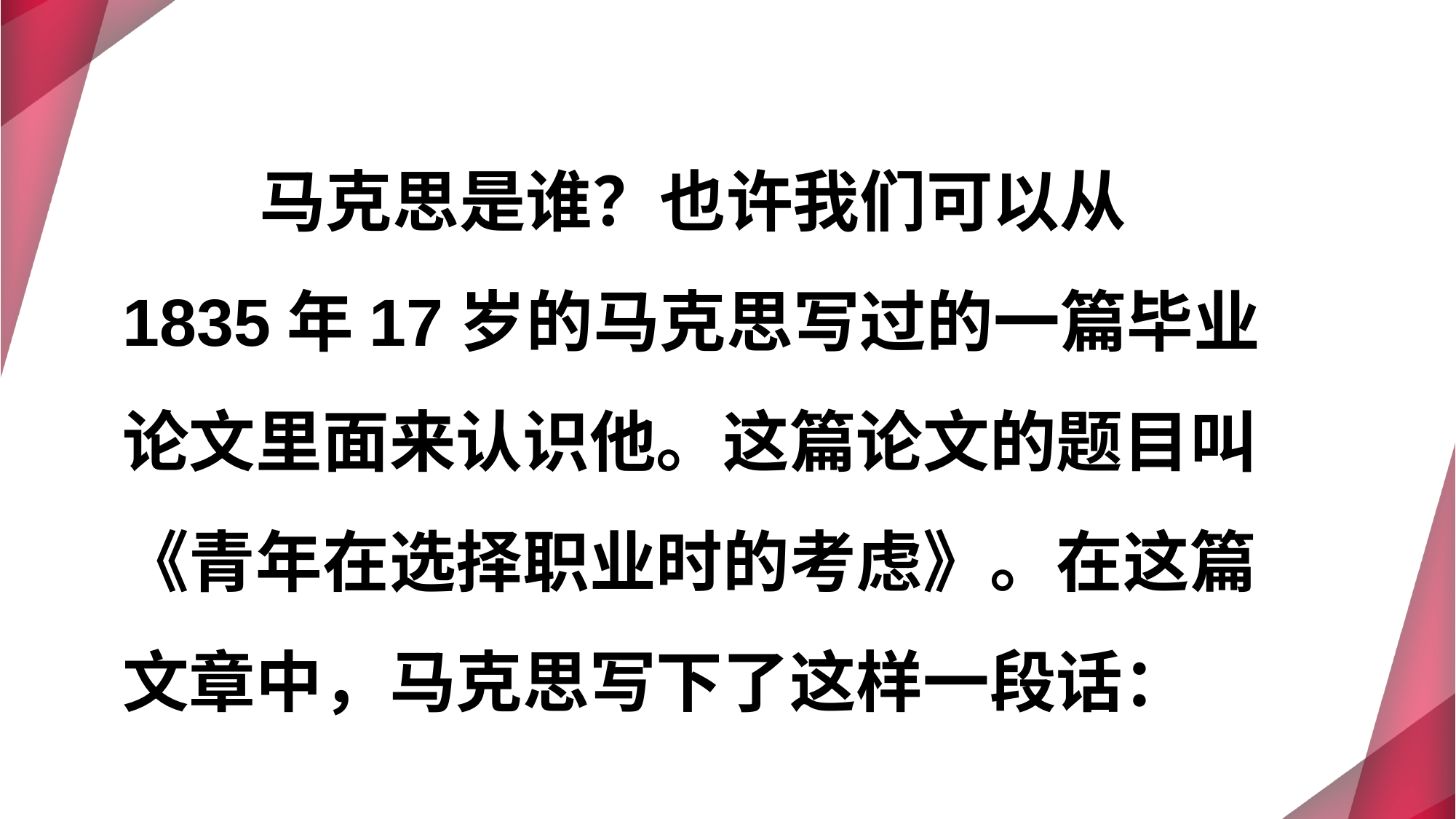

马克思是谁？也许我们可以从1835年17岁的马克思写过的一篇毕业论文里面来认识他。这篇论文的题目叫《青年在选择职业时的考虑》。在这篇文章中，马克思写下了这样一段话：